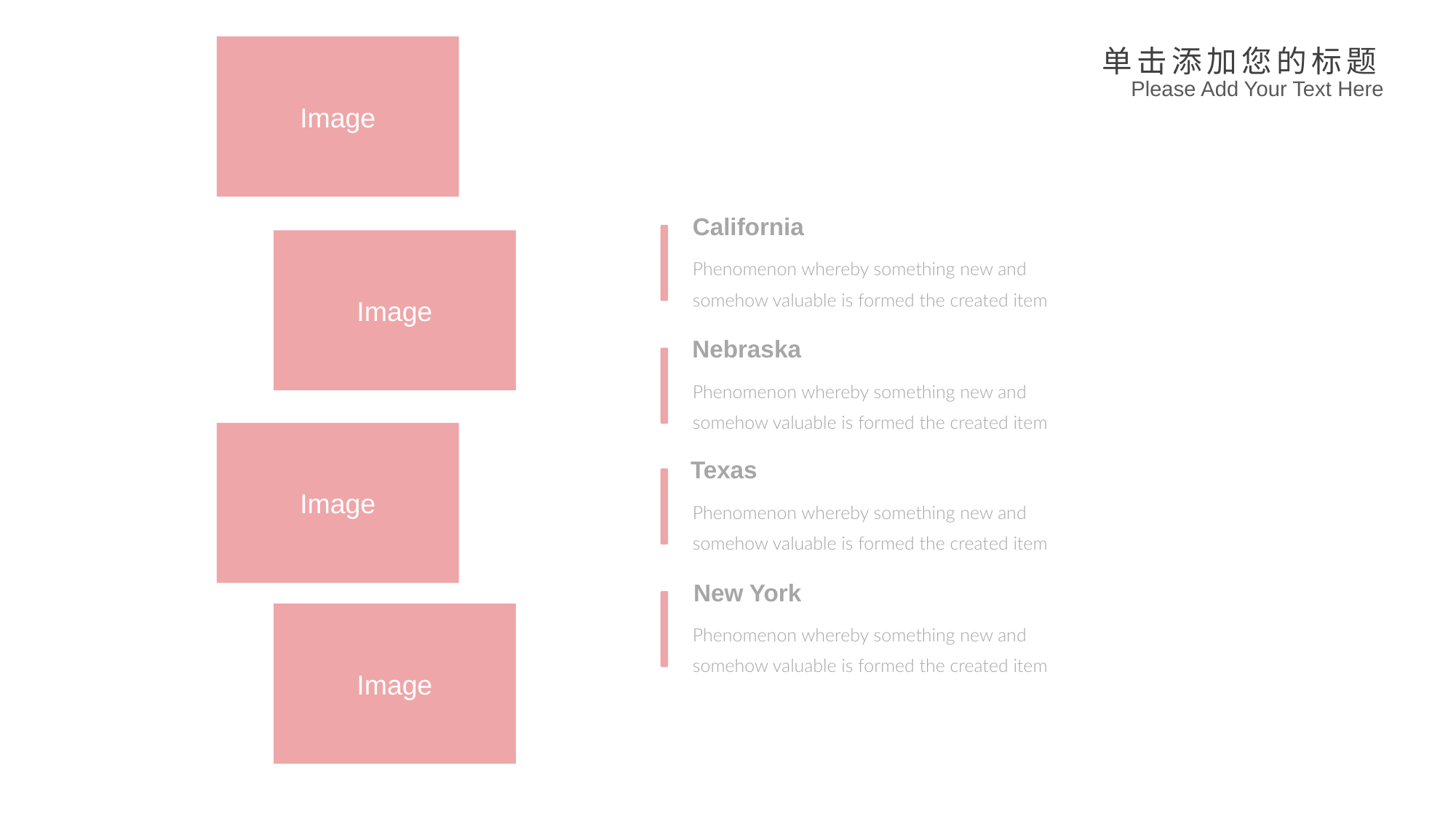

Image
Image
Image
Image
单击添加您的标题

Please Add Your Text Here
California

Phenomenon whereby something new and somehow valuable is formed the created item
Nebraska

Phenomenon whereby something new and somehow valuable is formed the created item
Texas

Phenomenon whereby something new and somehow valuable is formed the created item
New York

Phenomenon whereby something new and somehow valuable is formed the created item